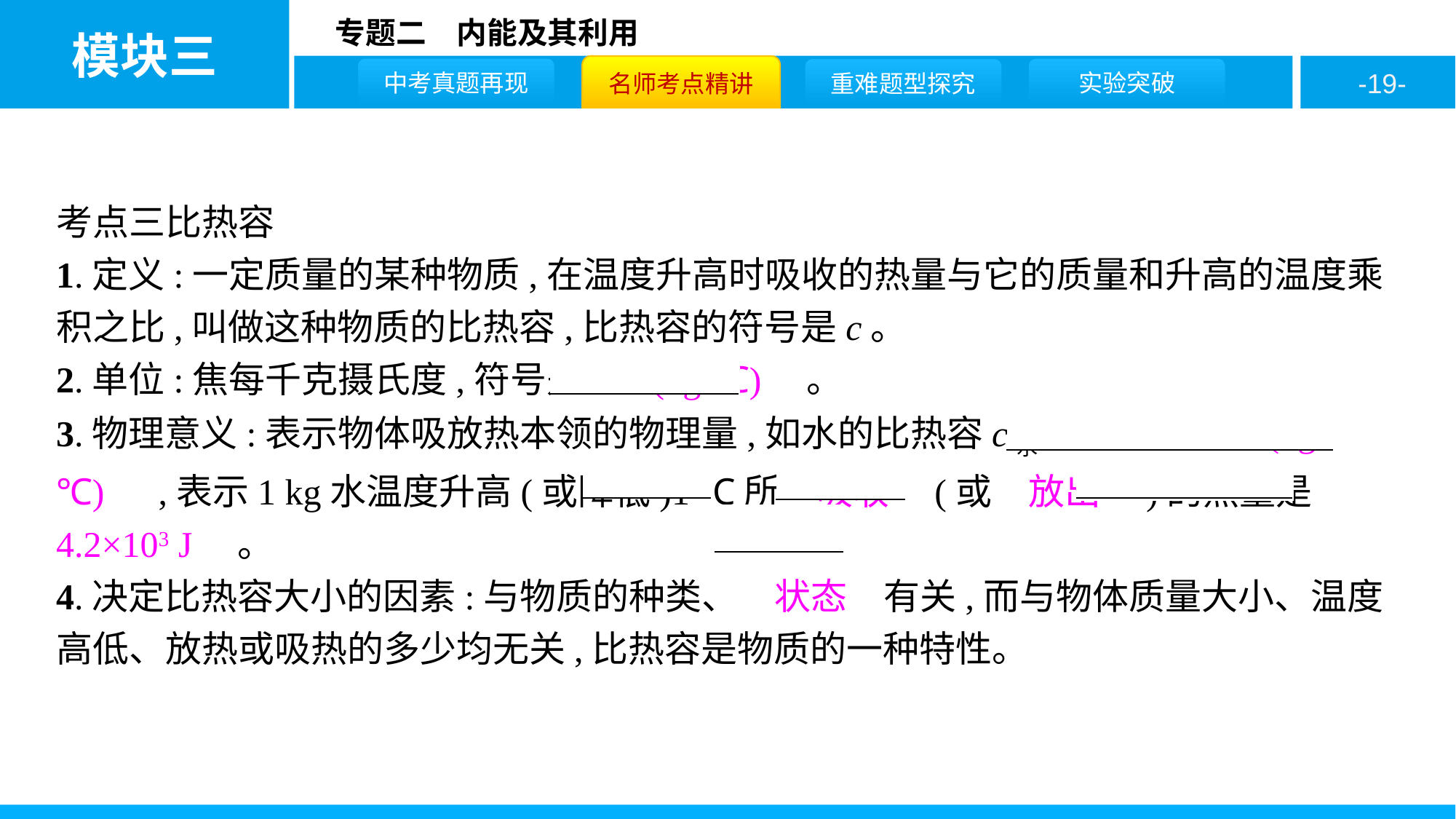

考点三比热容
1.定义:一定质量的某种物质,在温度升高时吸收的热量与它的质量和升高的温度乘积之比,叫做这种物质的比热容,比热容的符号是c。
2.单位:焦每千克摄氏度,符号是　J/(kg·℃)　。
3.物理意义:表示物体吸放热本领的物理量,如水的比热容c水=　4.2×103 J/(kg·℃)　,表示1 kg水温度升高(或降低)1 ℃所　吸收　(或　放出　)的热量是　4.2×103 J　。
4.决定比热容大小的因素:与物质的种类、　状态　有关,而与物体质量大小、温度高低、放热或吸热的多少均无关,比热容是物质的一种特性。